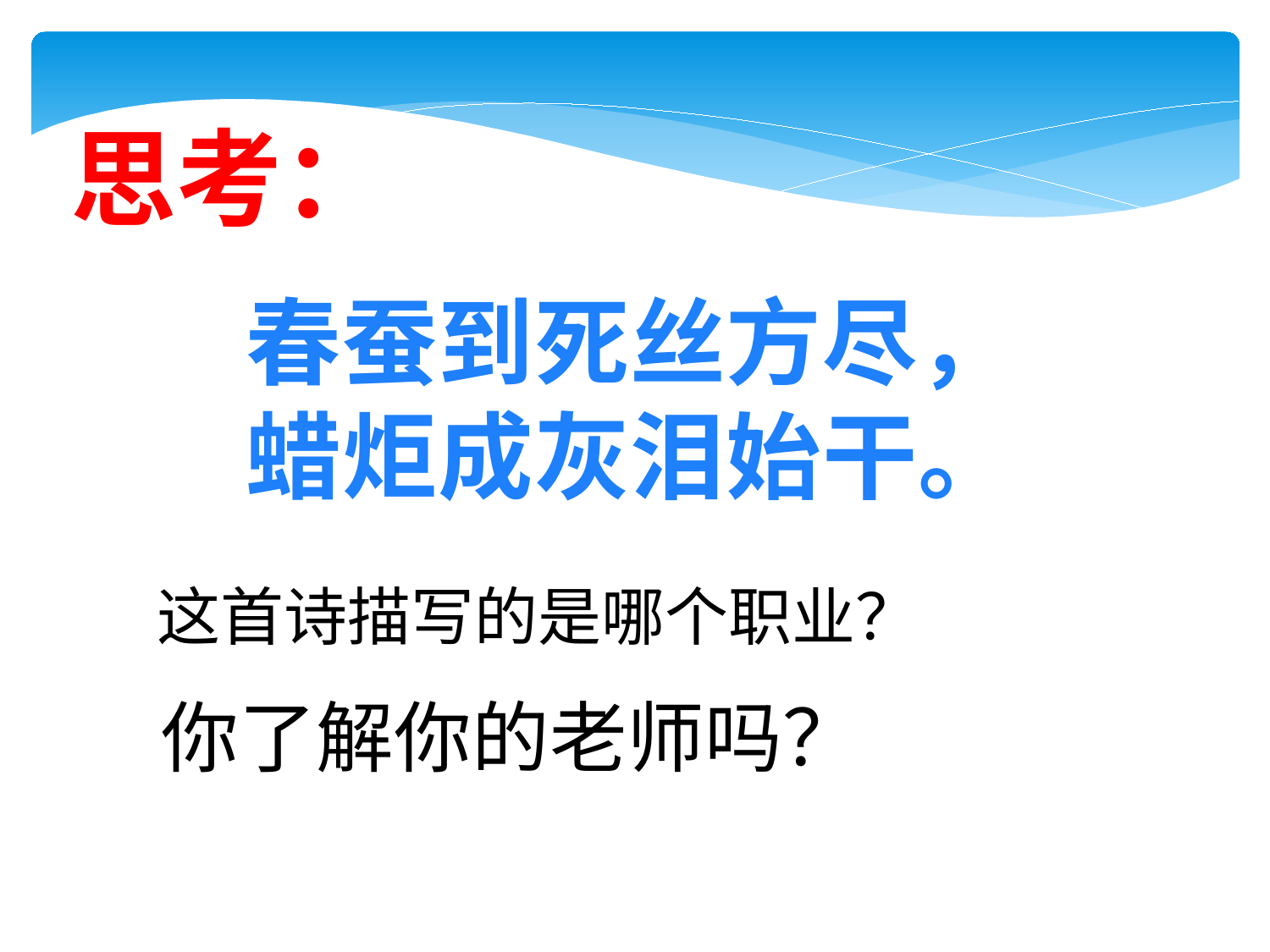

思考：
春蚕到死丝方尽，
蜡炬成灰泪始干。
这首诗描写的是哪个职业？
你了解你的老师吗？